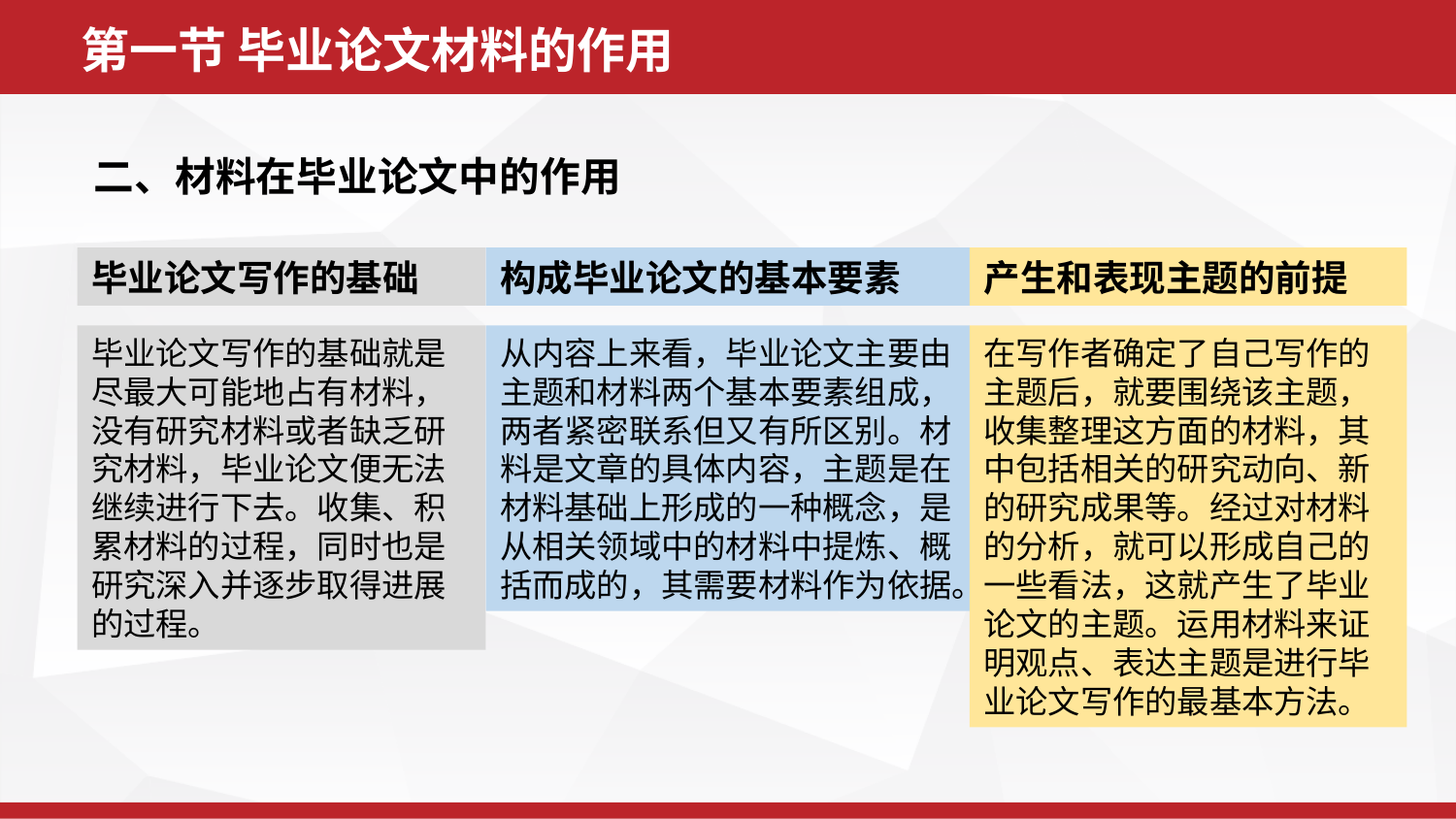

第一节 毕业论文材料的作用
二、材料在毕业论文中的作用
毕业论文写作的基础
构成毕业论文的基本要素
产生和表现主题的前提
毕业论文写作的基础就是尽最大可能地占有材料，没有研究材料或者缺乏研究材料，毕业论文便无法继续进行下去。收集、积累材料的过程，同时也是研究深入并逐步取得进展的过程。
从内容上来看，毕业论文主要由主题和材料两个基本要素组成，两者紧密联系但又有所区别。材料是文章的具体内容，主题是在材料基础上形成的一种概念，是从相关领域中的材料中提炼、概括而成的，其需要材料作为依据。
在写作者确定了自己写作的主题后，就要围绕该主题，收集整理这方面的材料，其中包括相关的研究动向、新的研究成果等。经过对材料的分析，就可以形成自己的一些看法，这就产生了毕业论文的主题。运用材料来证明观点、表达主题是进行毕业论文写作的最基本方法。